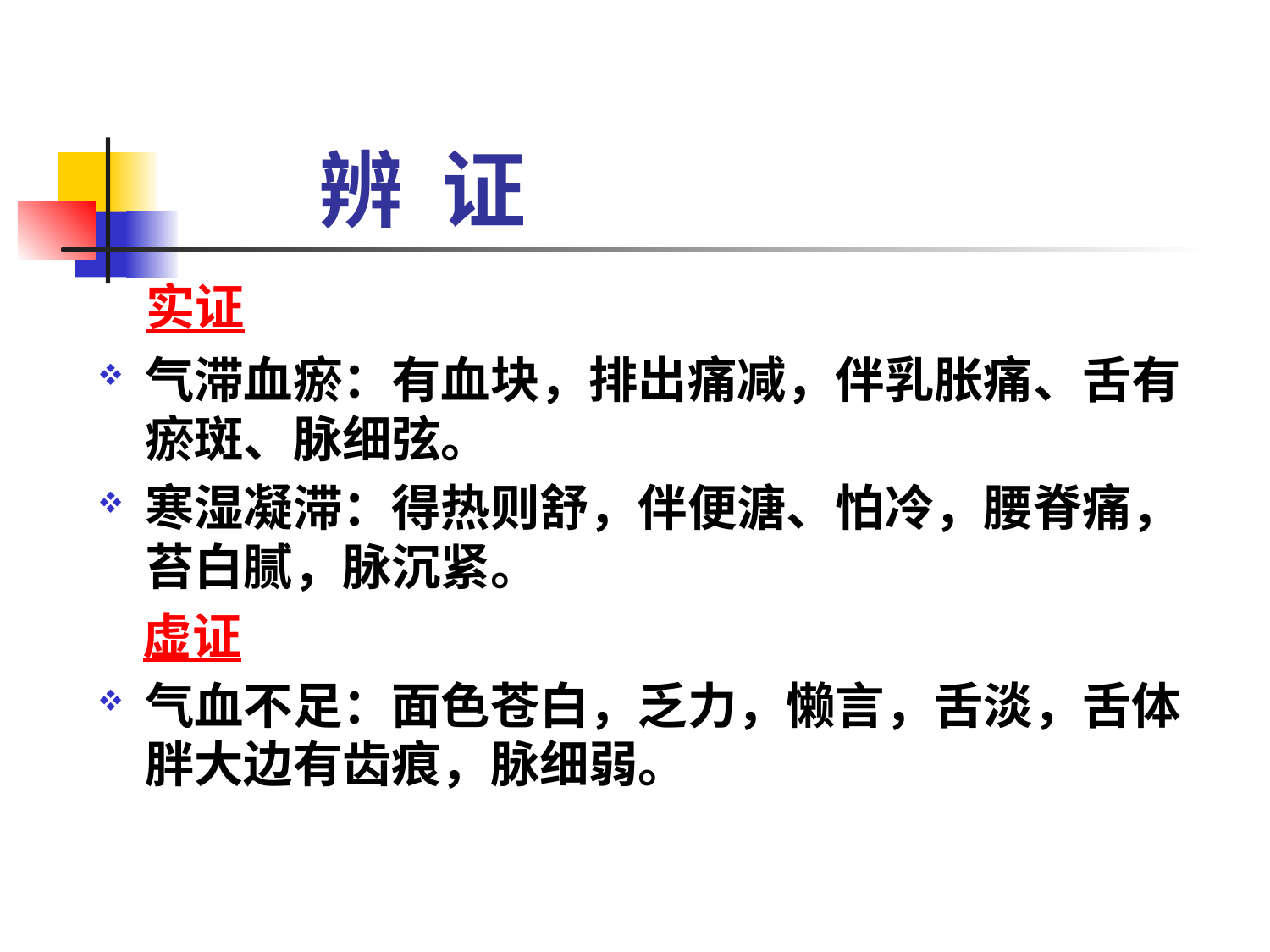

# 辨  证
   实证
气滞血瘀：有血块，排出痛减，伴乳胀痛、舌有瘀斑、脉细弦。
寒湿凝滞：得热则舒，伴便溏、怕冷，腰脊痛，苔白腻，脉沉紧。
   虚证
气血不足：面色苍白，乏力，懒言，舌淡，舌体胖大边有齿痕，脉细弱。